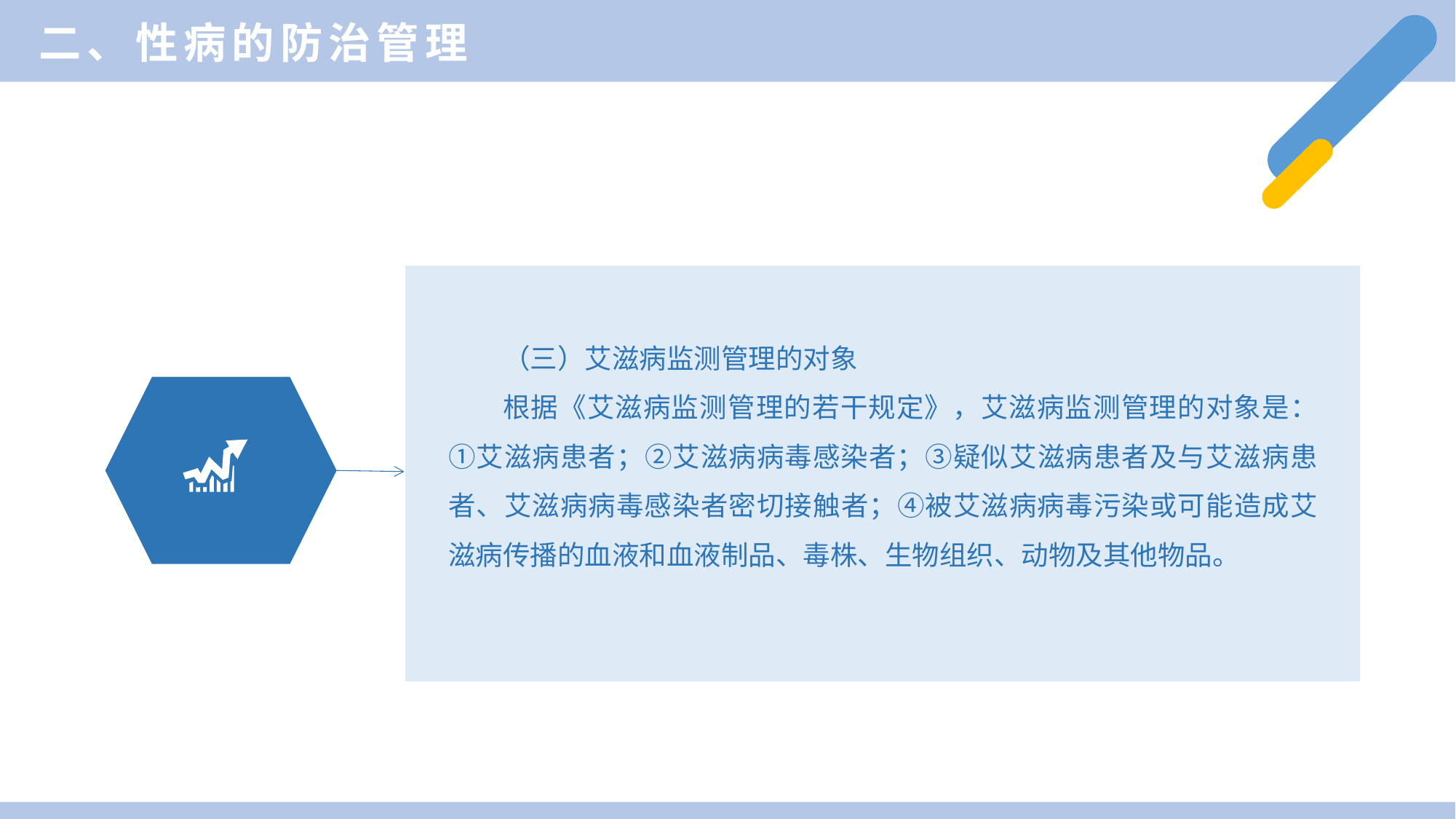

二、性病的防治管理

（三）艾滋病监测管理的对象
根据《艾滋病监测管理的若干规定》，艾滋病监测管理的对象是：①艾滋病患者；②艾滋病病毒感染者；③疑似艾滋病患者及与艾滋病患者、艾滋病病毒感染者密切接触者；④被艾滋病病毒污染或可能造成艾滋病传播的血液和血液制品、毒株、生物组织、动物及其他物品。